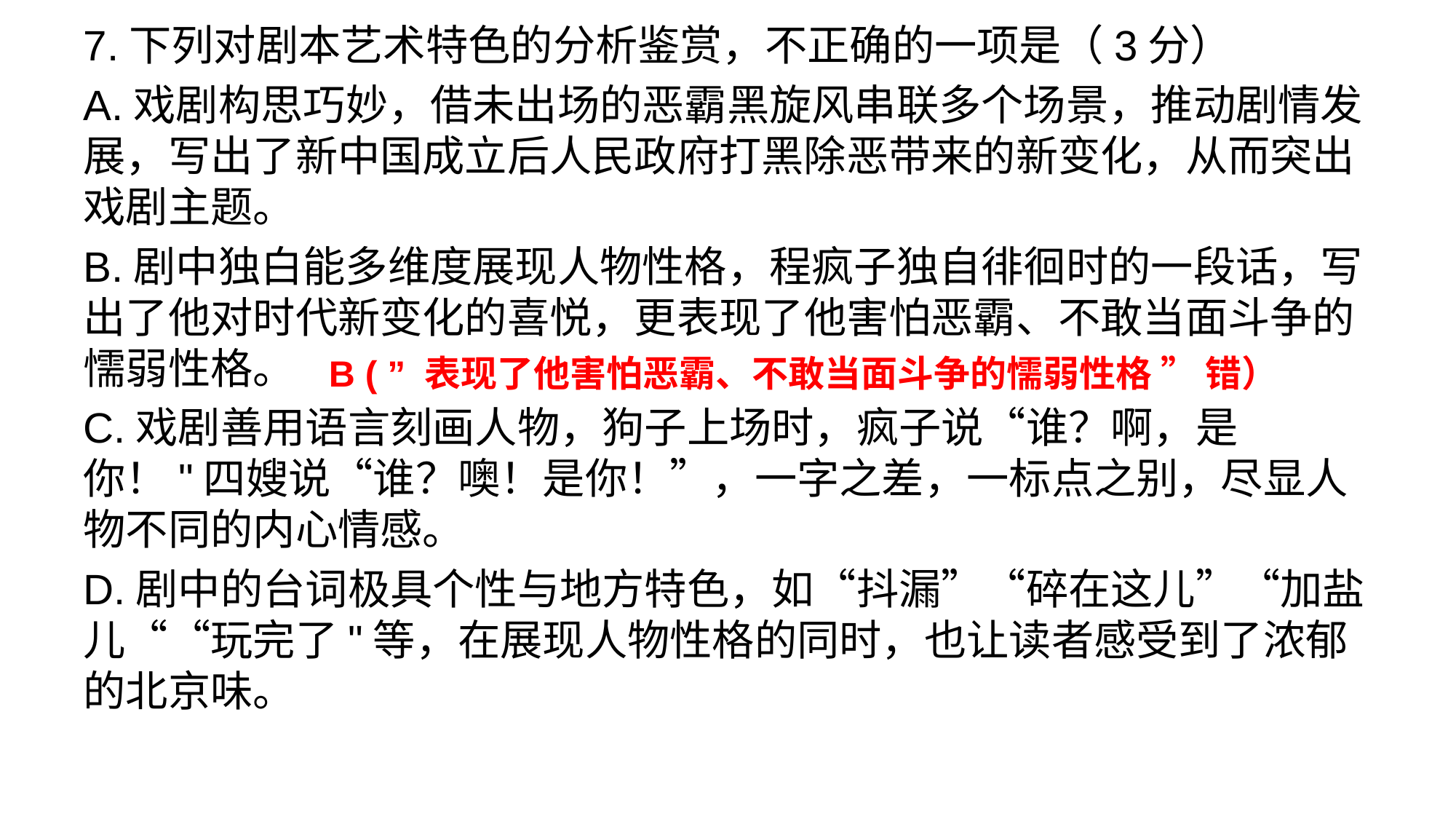

7.下列对剧本艺术特色的分析鉴赏，不正确的一项是（3分）
A.戏剧构思巧妙，借未出场的恶霸黑旋风串联多个场景，推动剧情发展，写出了新中国成立后人民政府打黑除恶带来的新变化，从而突出戏剧主题。
B.剧中独白能多维度展现人物性格，程疯子独自徘徊时的一段话，写出了他对时代新变化的喜悦，更表现了他害怕恶霸、不敢当面斗争的懦弱性格。
C.戏剧善用语言刻画人物，狗子上场时，疯子说“谁？啊，是你！"四嫂说“谁？噢！是你！”，一字之差，一标点之别，尽显人物不同的内心情感。
D.剧中的台词极具个性与地方特色，如“抖漏”“碎在这儿”“加盐儿““玩完了"等，在展现人物性格的同时，也让读者感受到了浓郁的北京味。
B ( ” 表现了他害怕恶霸、不敢当面斗争的懦弱性格 ” 错）